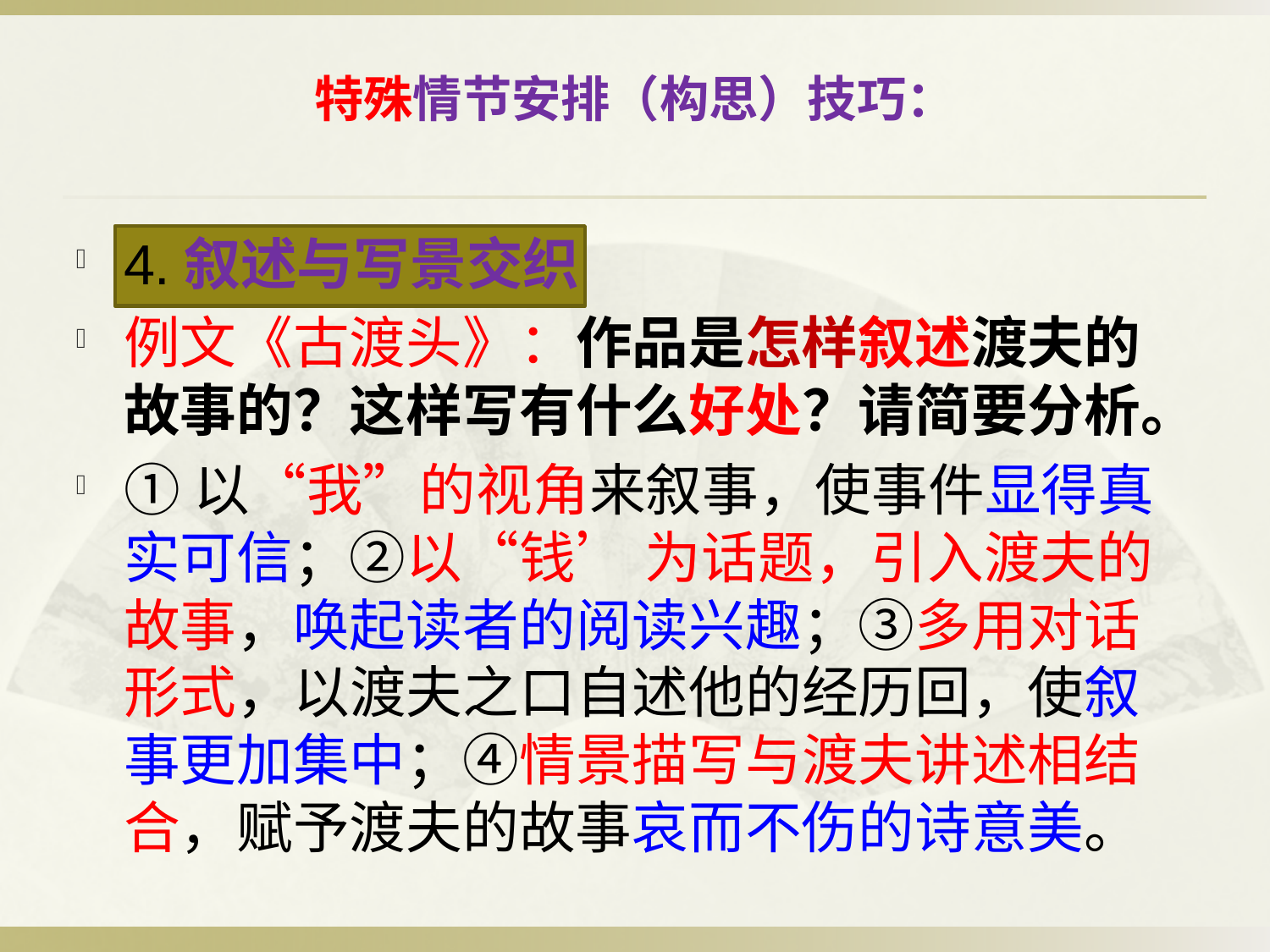

# 特殊情节安排（构思）技巧：
4.叙述与写景交织
例文《古渡头》：作品是怎样叙述渡夫的故事的？这样写有什么好处？请简要分析。
①以“我”的视角来叙事，使事件显得真实可信；②以“钱’ 为话题，引入渡夫的故事，唤起读者的阅读兴趣；③多用对话形式，以渡夫之口自述他的经历回，使叙事更加集中；④情景描写与渡夫讲述相结合，赋予渡夫的故事哀而不伤的诗意美。